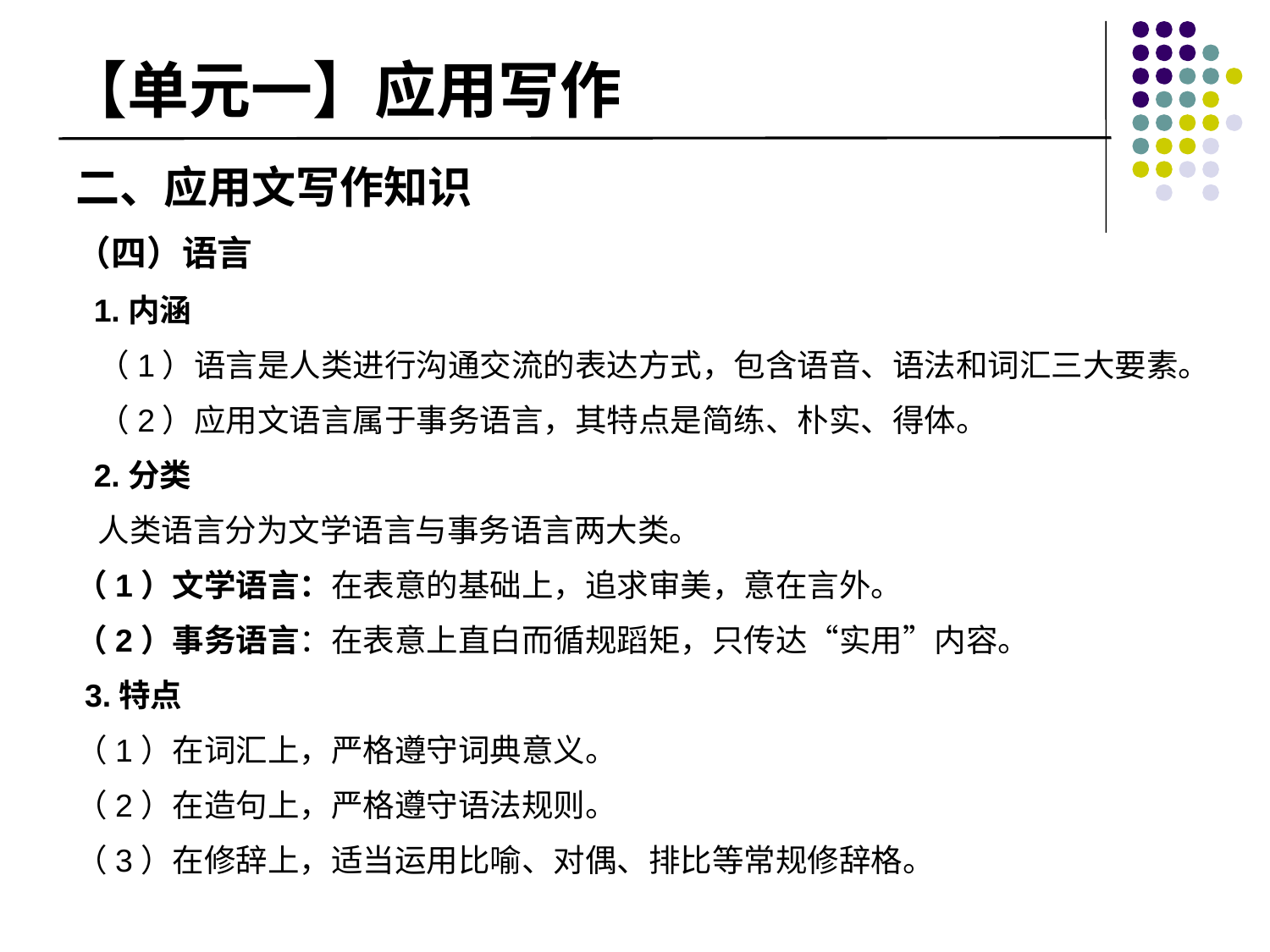

# 【单元一】应用写作
二、应用文写作知识
（四）语言
  1.内涵
  （1）语言是人类进行沟通交流的表达方式，包含语音、语法和词汇三大要素。
  （2）应用文语言属于事务语言，其特点是简练、朴实、得体。
  2.分类
  人类语言分为文学语言与事务语言两大类。
（1）文学语言：在表意的基础上，追求审美，意在言外。
（2）事务语言：在表意上直白而循规蹈矩，只传达“实用”内容。
 3.特点
（1）在词汇上，严格遵守词典意义。
（2）在造句上，严格遵守语法规则。
（3）在修辞上，适当运用比喻、对偶、排比等常规修辞格。